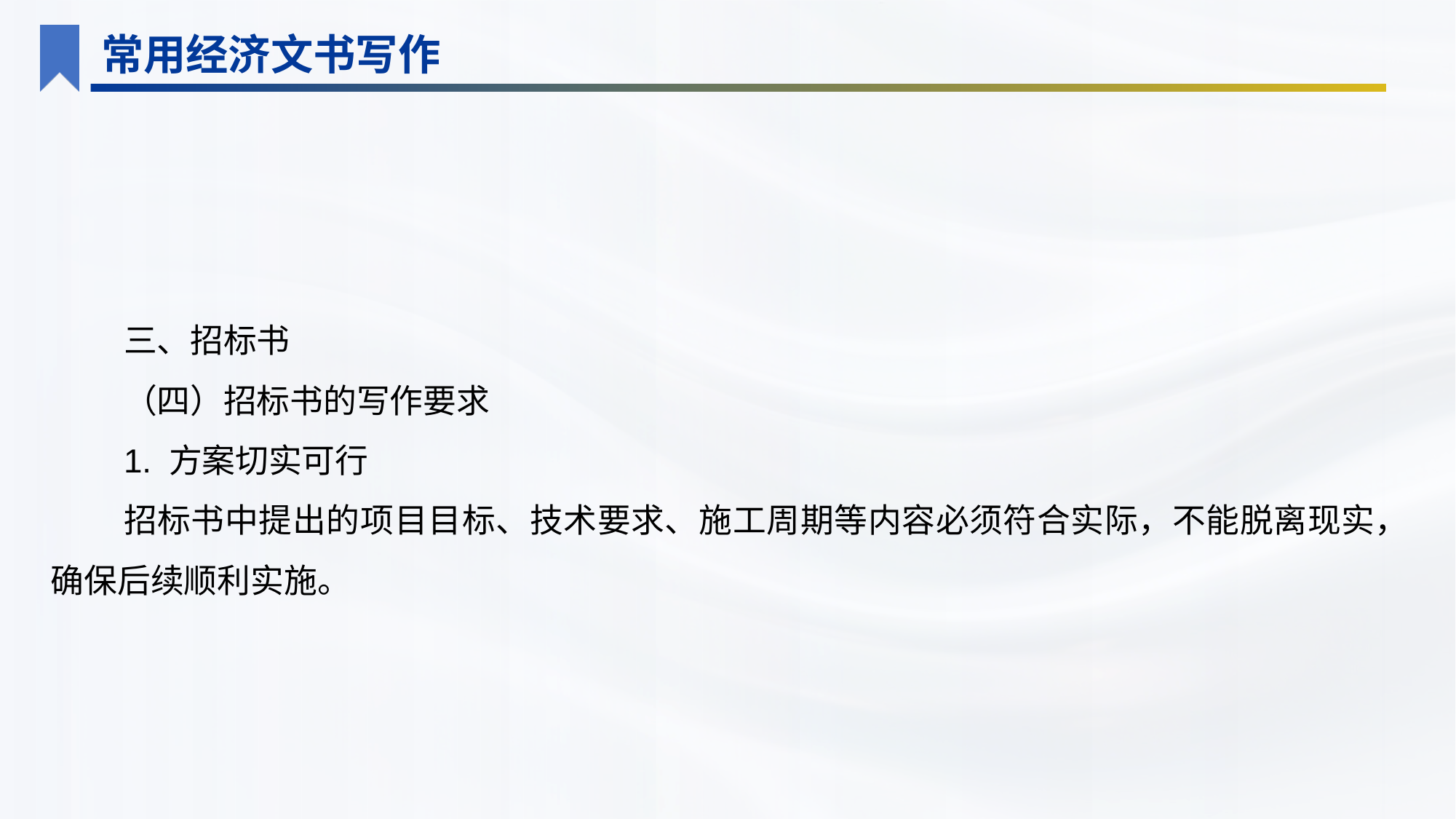

常用经济文书写作
三、招标书
（四）招标书的写作要求
1. 方案切实可行
招标书中提出的项目目标、技术要求、施工周期等内容必须符合实际，不能脱离现实，确保后续顺利实施。